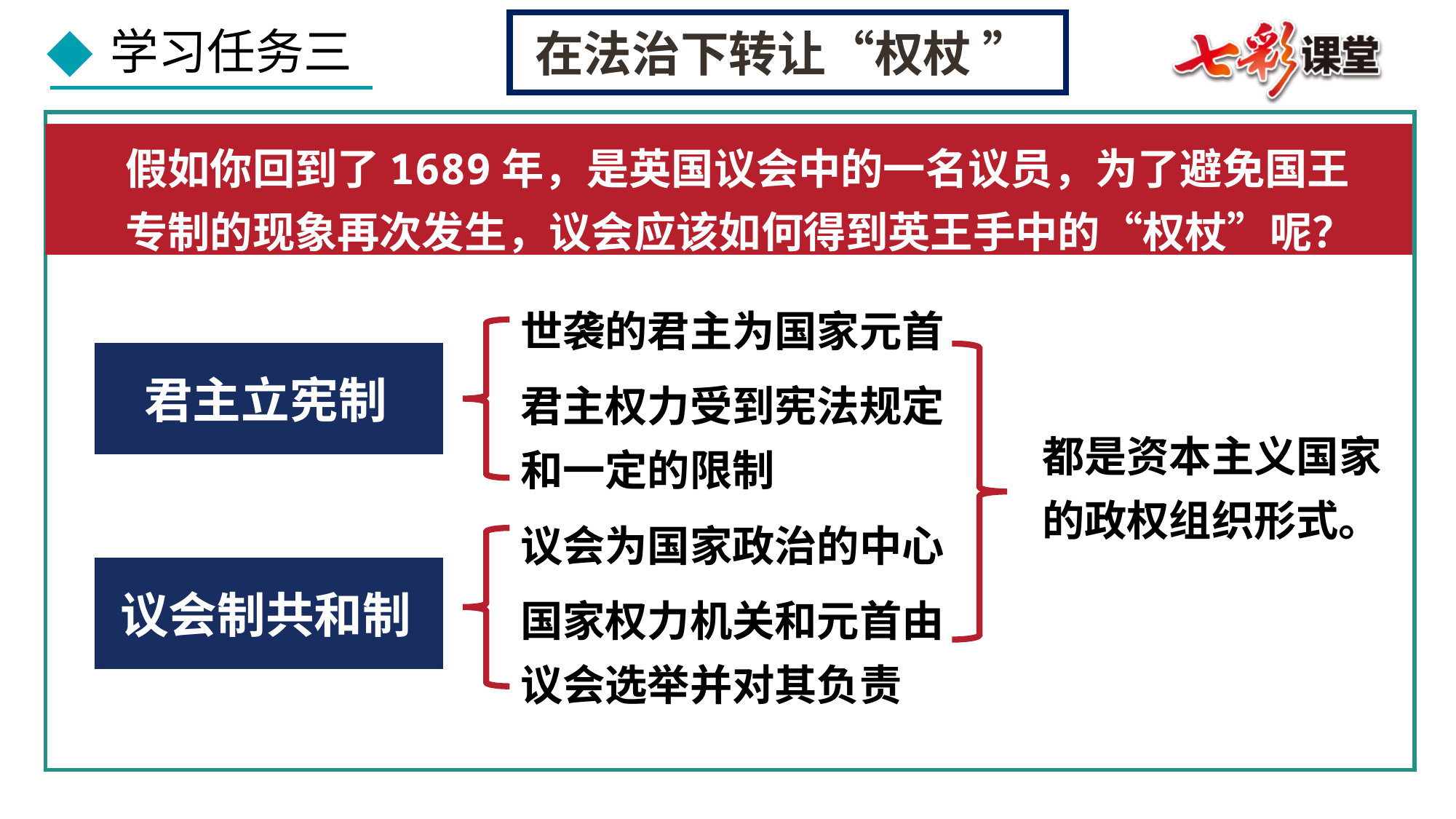

在法治下转让“权杖 ”
假如你回到了1689年，是英国议会中的一名议员，为了避免国王专制的现象再次发生，议会应该如何得到英王手中的“权杖”呢？

世袭的君主为国家元首

君主立宪制

君主权力受到宪法规定和一定的限制
都是资本主义国家的政权组织形式。
议会为国家政治的中心

议会制共和制
国家权力机关和元首由议会选举并对其负责